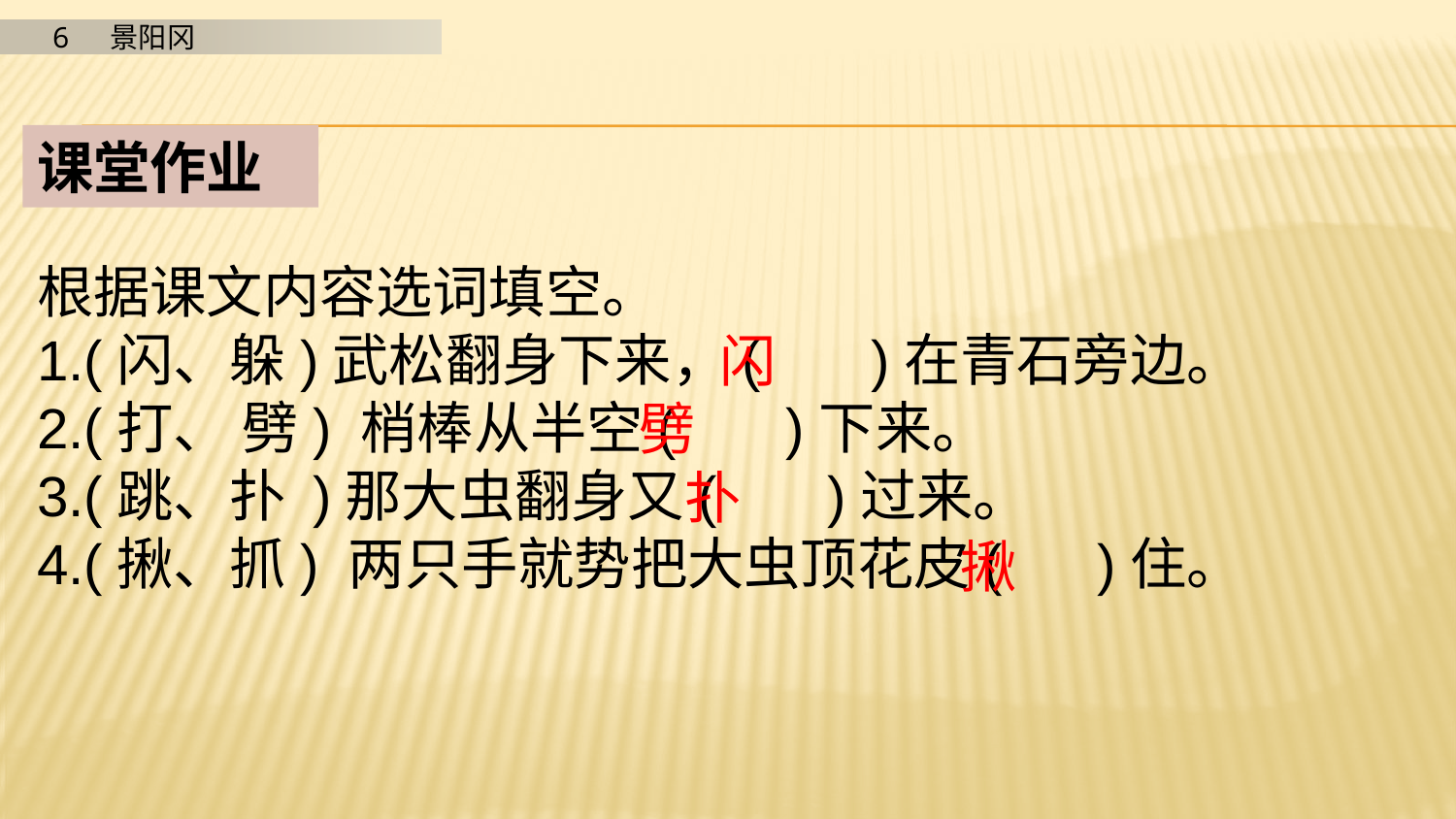

课堂作业
根据课文内容选词填空。
1.(闪、躲)武松翻身下来，(       )在青石旁边。
2.(打、 劈) 梢棒从半空(       )下来。
3.(跳、扑 )那大虫翻身又(       )过来。
4.(揪、抓) 两只手就势把大虫顶花皮(      )住。
闪
劈
扑
揪